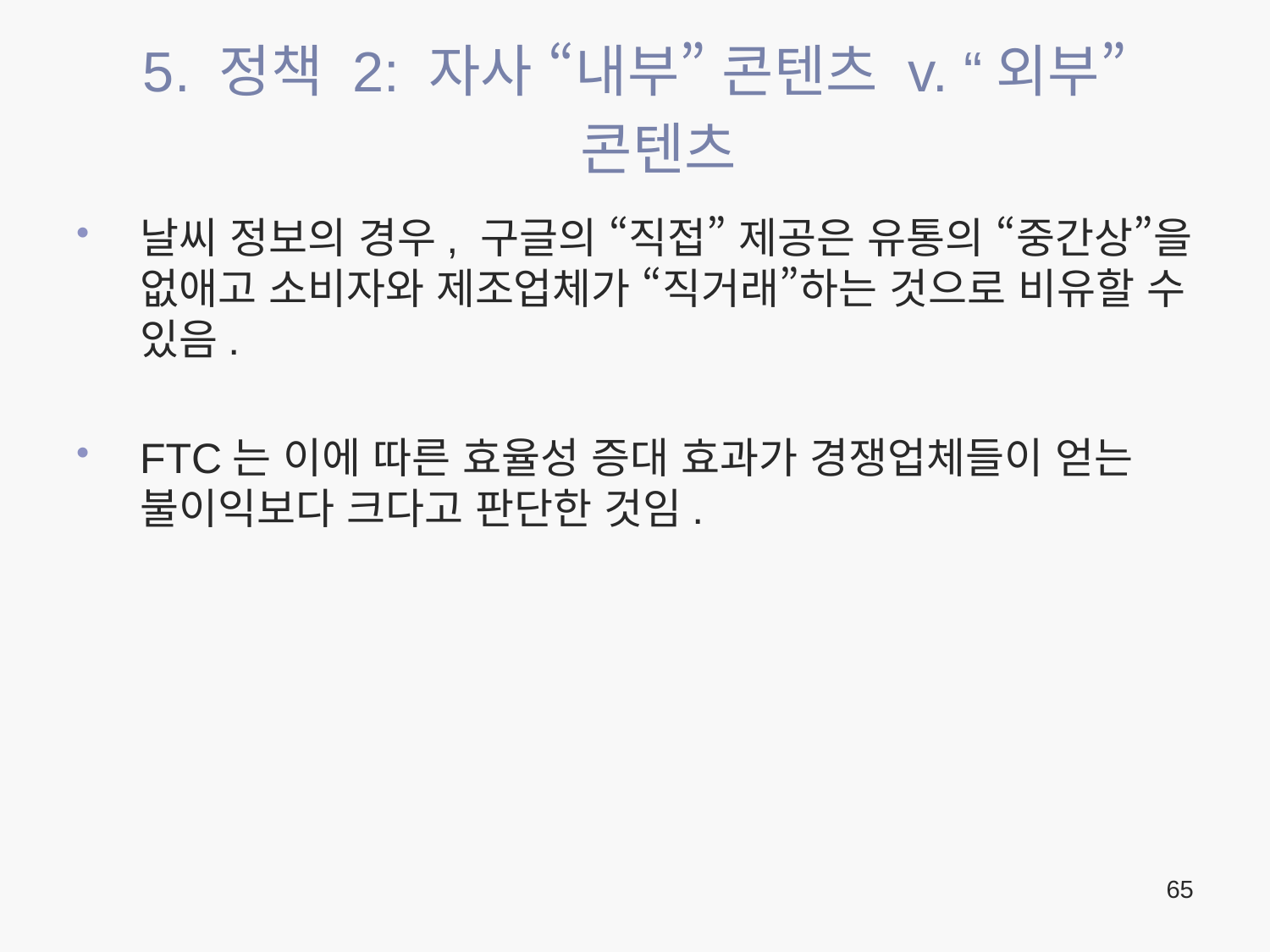

# 5. 정책 2: 자사 “내부” 콘텐츠 v. “외부” 콘텐츠
날씨 정보의 경우, 구글의 “직접” 제공은 유통의 “중간상”을 없애고 소비자와 제조업체가 “직거래”하는 것으로 비유할 수 있음.

FTC는 이에 따른 효율성 증대 효과가 경쟁업체들이 얻는 불이익보다 크다고 판단한 것임.
65